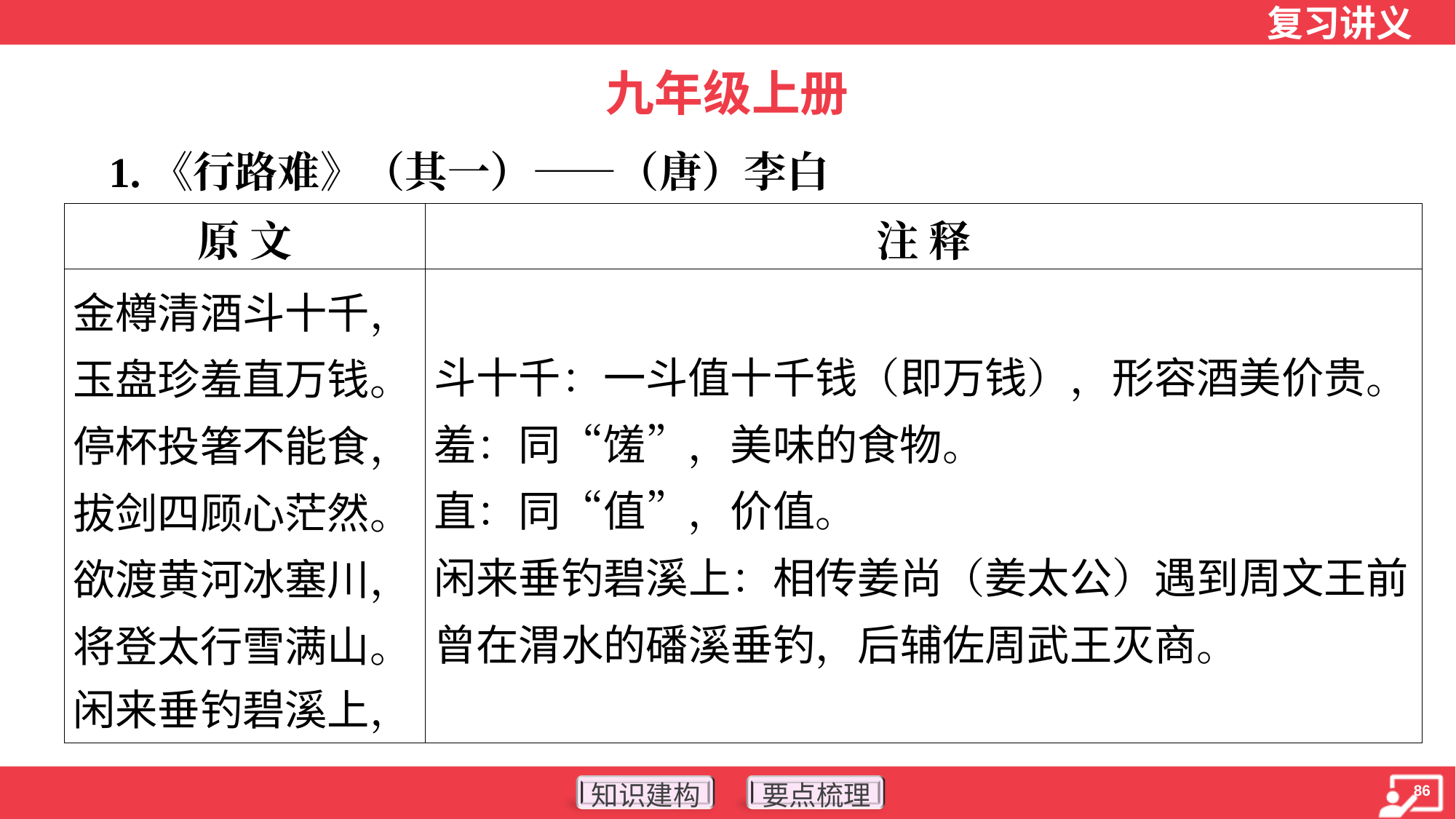

九年级上册
    1.《行路难》（其一）——（唐）李白
| 原 文 | 注 释 |
| --- | --- |
| 金樽清酒斗十千， 玉盘珍羞直万钱。 停杯投箸不能食， 拔剑四顾心茫然。 欲渡黄河冰塞川， 将登太行雪满山。 闲来垂钓碧溪上， | 斗十千：一斗值十千钱（即万钱），形容酒美价贵。 羞：同“馐”，美味的食物。 直：同“值”，价值。 闲来垂钓碧溪上：相传姜尚（姜太公）遇到周文王前曾在渭水的磻溪垂钓，后辅佐周武王灭商。 |